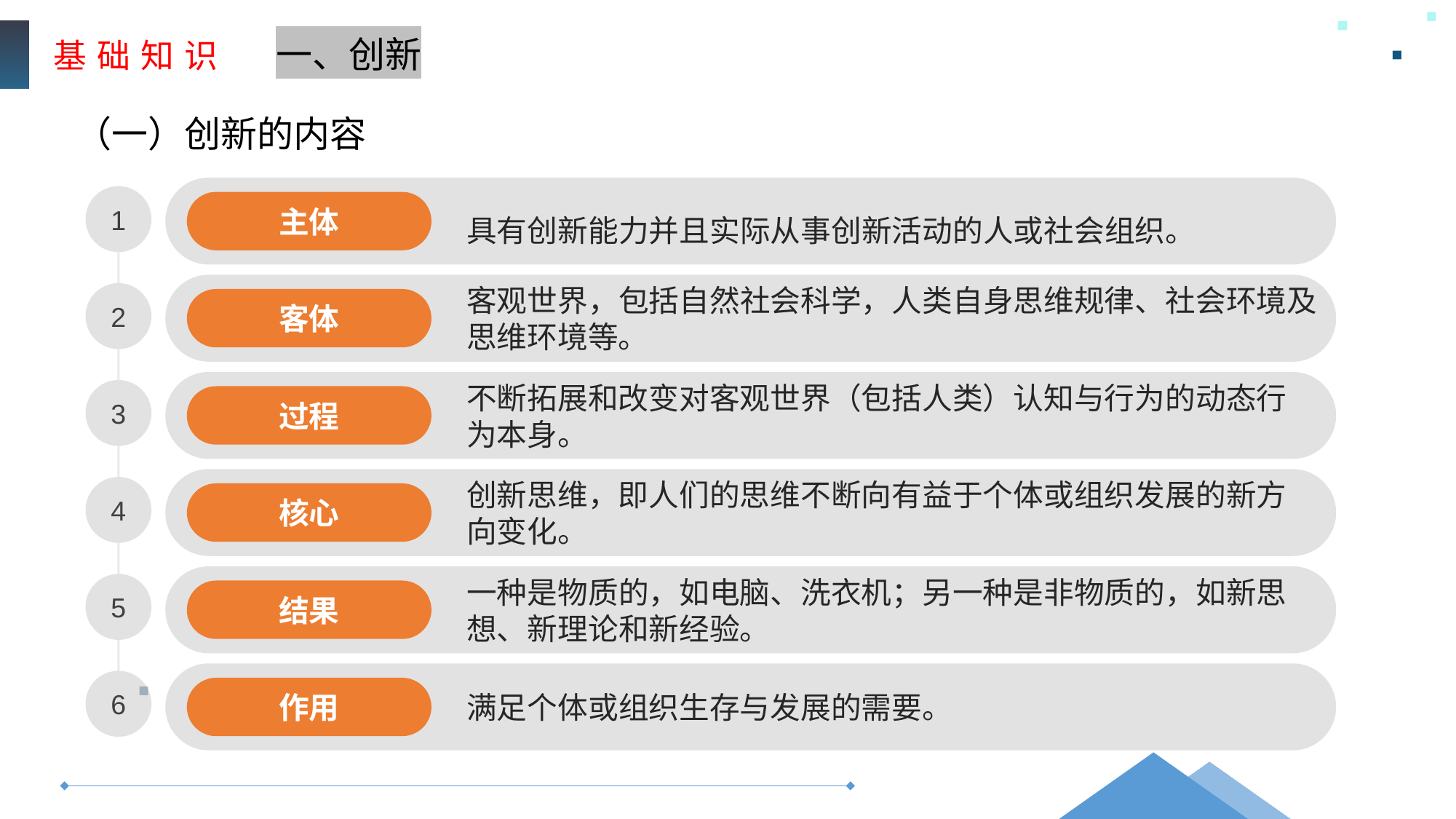

基 础 知 识

一、创新
（一）创新的内容

具有创新能力并且实际从事创新活动的人或社会组织。
1
主体

客观世界，包括自然社会科学，人类自身思维规律、社会环境及思维环境等。
2
客体

不断拓展和改变对客观世界（包括人类）认知与行为的动态行为本身。
3
过程

创新思维，即人们的思维不断向有益于个体或组织发展的新方向变化。
4
核心

一种是物质的，如电脑、洗衣机；另一种是非物质的，如新思想、新理论和新经验。
5
结果

满足个体或组织生存与发展的需要。
6
作用